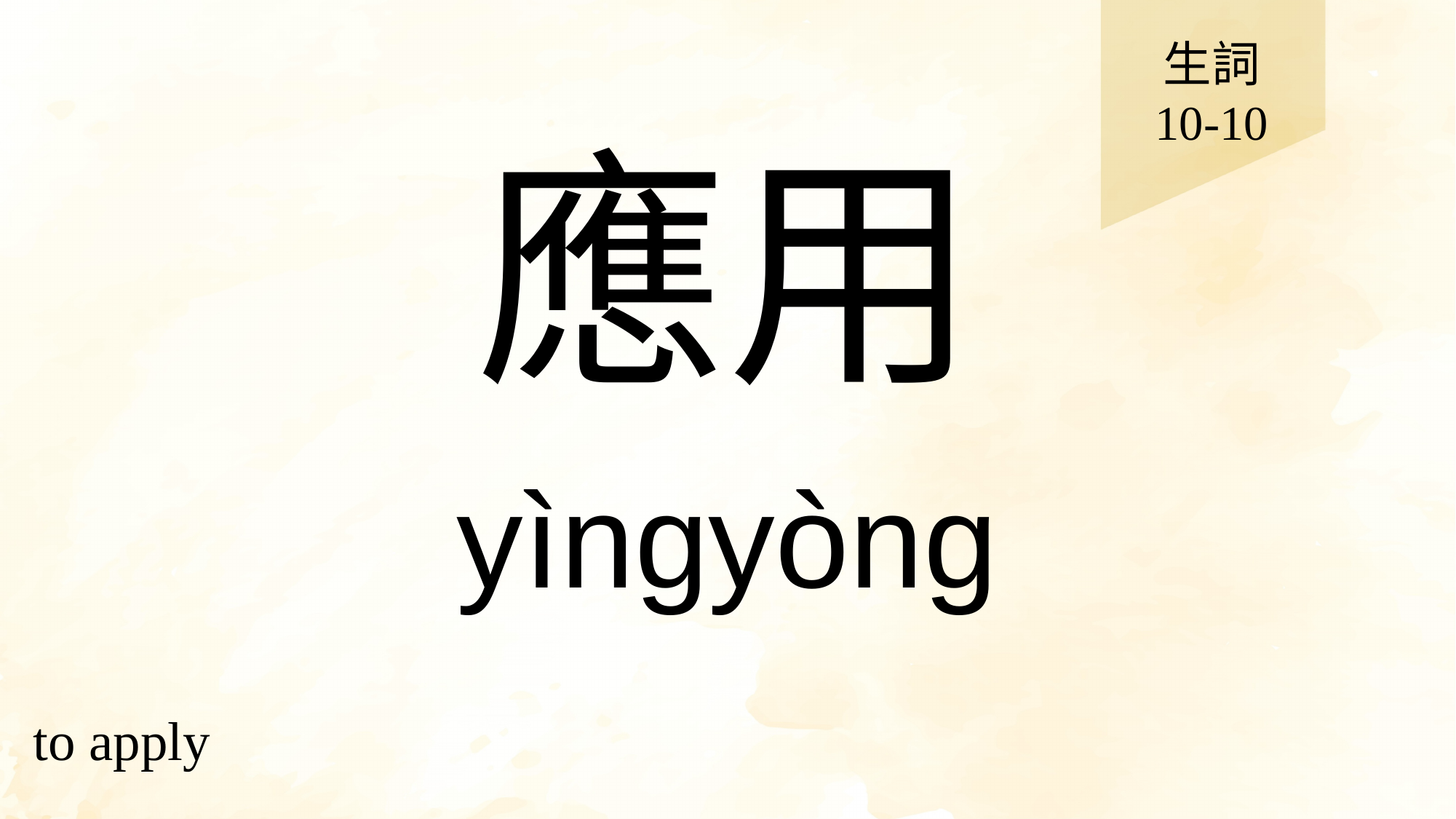

生詞
10-10
# 應用
yìngyòng
to apply